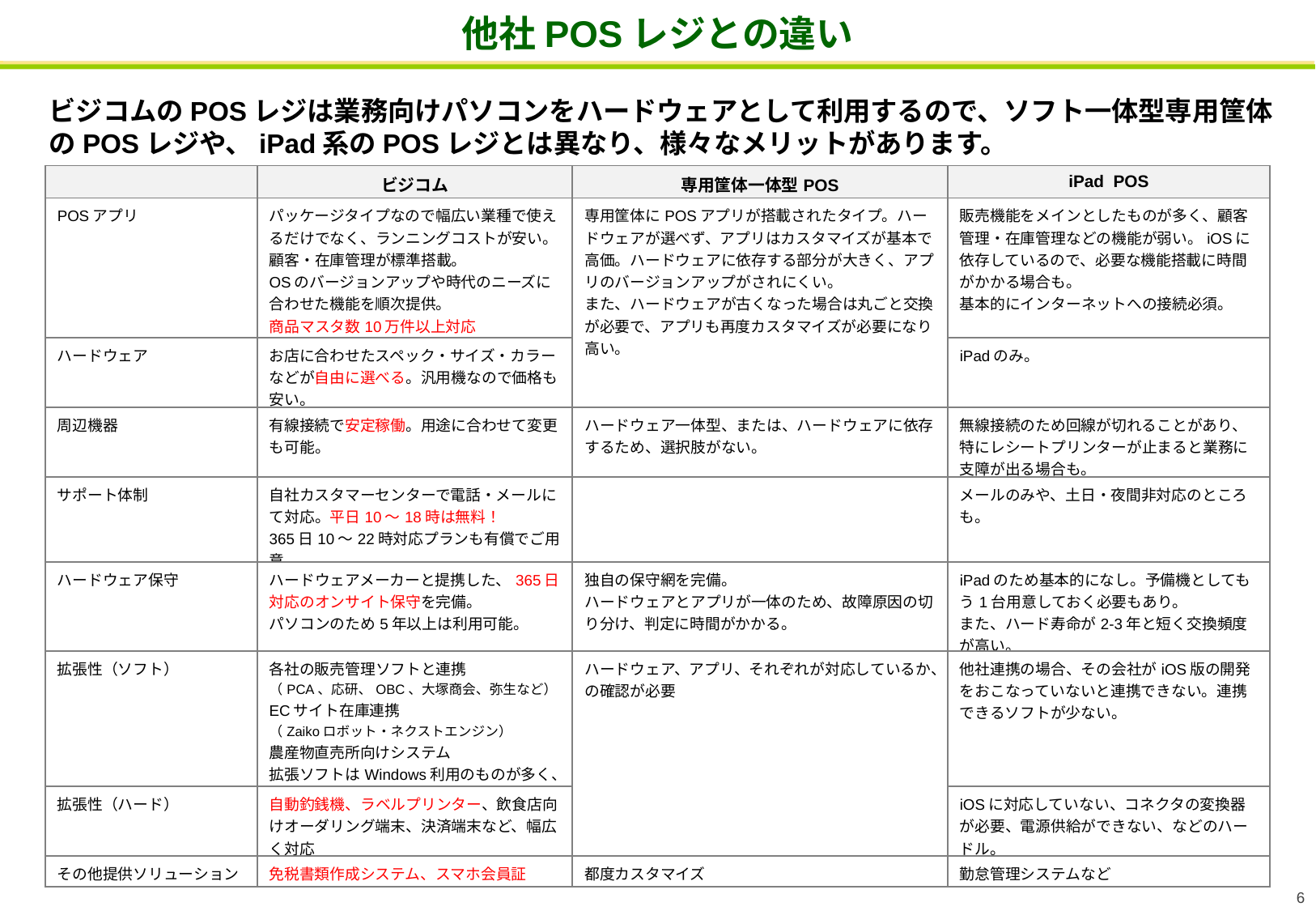

他社POSレジとの違い
ビジコムのPOSレジは業務向けパソコンをハードウェアとして利用するので、ソフト一体型専用筐体のPOSレジや、iPad系のPOSレジとは異なり、様々なメリットがあります。
|  | ビジコム | 専用筐体一体型POS | iPad POS |
| --- | --- | --- | --- |
| POSアプリ | パッケージタイプなので幅広い業種で使えるだけでなく、ランニングコストが安い。顧客・在庫管理が標準搭載。 OSのバージョンアップや時代のニーズに合わせた機能を順次提供。 商品マスタ数10万件以上対応 インターネットに接続しなくても使える。 | 専用筐体にPOSアプリが搭載されたタイプ。ハードウェアが選べず、アプリはカスタマイズが基本で高価。ハードウェアに依存する部分が大きく、アプリのバージョンアップがされにくい。 また、ハードウェアが古くなった場合は丸ごと交換が必要で、アプリも再度カスタマイズが必要になり高い。 | 販売機能をメインとしたものが多く、顧客管理・在庫管理などの機能が弱い。iOSに依存しているので、必要な機能搭載に時間がかかる場合も。 基本的にインターネットへの接続必須。 |
| ハードウェア | お店に合わせたスペック・サイズ・カラーなどが自由に選べる。汎用機なので価格も安い。 |  | iPadのみ。 |
| 周辺機器 | 有線接続で安定稼働。用途に合わせて変更も可能。 | ハードウェア一体型、または、ハードウェアに依存するため、選択肢がない。 | 無線接続のため回線が切れることがあり、特にレシートプリンターが止まると業務に支障が出る場合も。 |
| サポート体制 | 自社カスタマーセンターで電話・メールにて対応。平日10～18時は無料！ 365日10～22時対応プランも有償でご用意。 |  | メールのみや、土日・夜間非対応のところも。 |
| ハードウェア保守 | ハードウェアメーカーと提携した、365日対応のオンサイト保守を完備。 パソコンのため5年以上は利用可能。 | 独自の保守網を完備。 ハードウェアとアプリが一体のため、故障原因の切り分け、判定に時間がかかる。 | iPadのため基本的になし。予備機としてもう1台用意しておく必要もあり。 また、ハード寿命が2-3年と短く交換頻度が高い。 |
| 拡張性（ソフト） | 各社の販売管理ソフトと連携 （PCA、応研、OBC、大塚商会、弥生など） ECサイト在庫連携 （Zaikoロボット・ネクストエンジン） 農産物直売所向けシステム 拡張ソフトはWindows利用のものが多く、連携のハードルが低い。 | ハードウェア、アプリ、それぞれが対応しているか、の確認が必要 | 他社連携の場合、その会社がiOS版の開発をおこなっていないと連携できない。連携できるソフトが少ない。 |
| 拡張性（ハード） | 自動釣銭機、ラベルプリンター、飲食店向けオーダリング端末、決済端末など、幅広く対応 |  | iOSに対応していない、コネクタの変換器が必要、電源供給ができない、などのハードル。 |
| その他提供ソリューション | 免税書類作成システム、スマホ会員証 | 都度カスタマイズ | 勤怠管理システムなど |
6